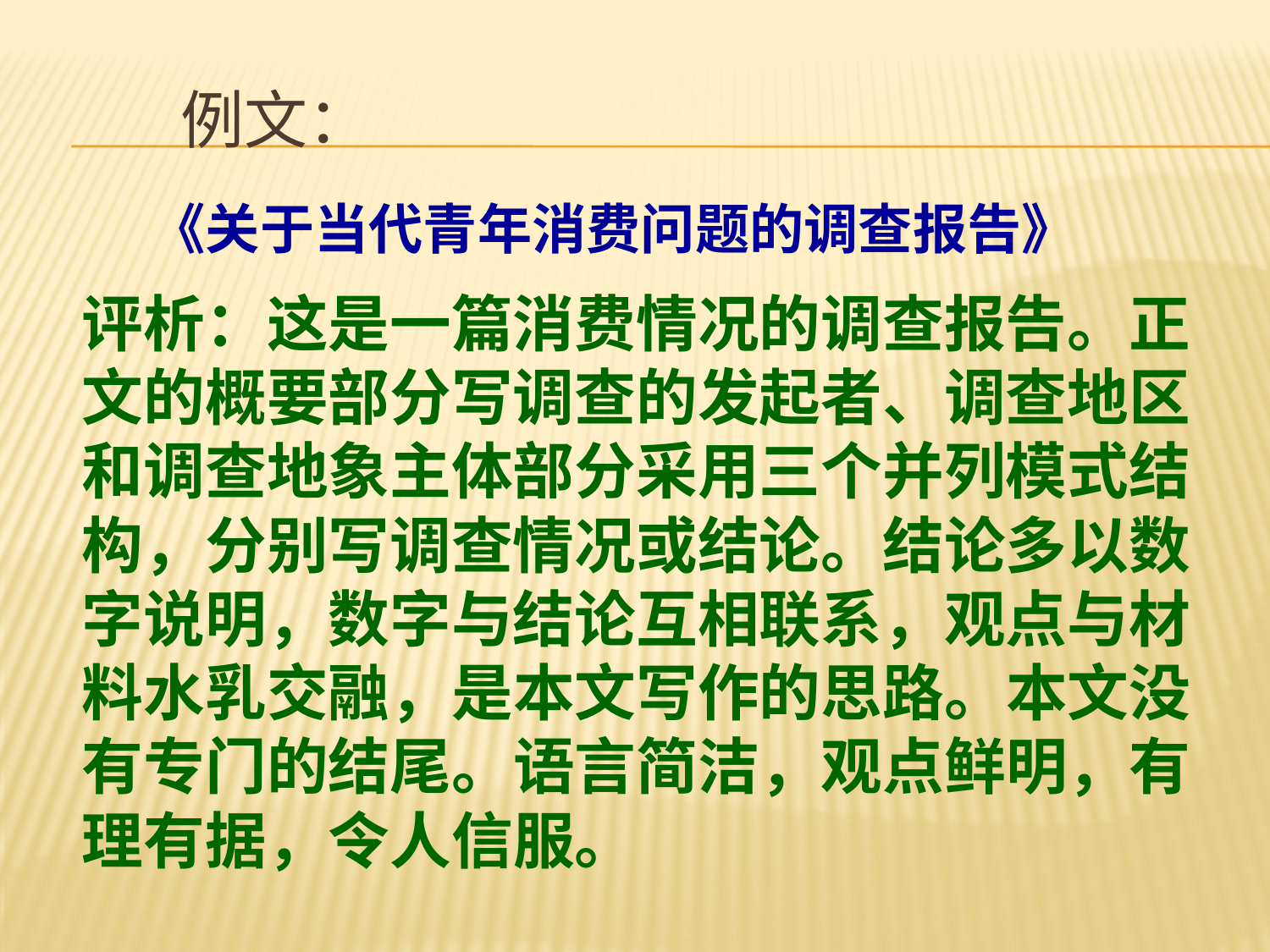

# 例文：
《关于当代青年消费问题的调查报告》
评析：这是一篇消费情况的调查报告。正文的概要部分写调查的发起者、调查地区和调查地象主体部分采用三个并列模式结构，分别写调查情况或结论。结论多以数字说明，数字与结论互相联系，观点与材料水乳交融，是本文写作的思路。本文没有专门的结尾。语言简洁，观点鲜明，有理有据，令人信服。